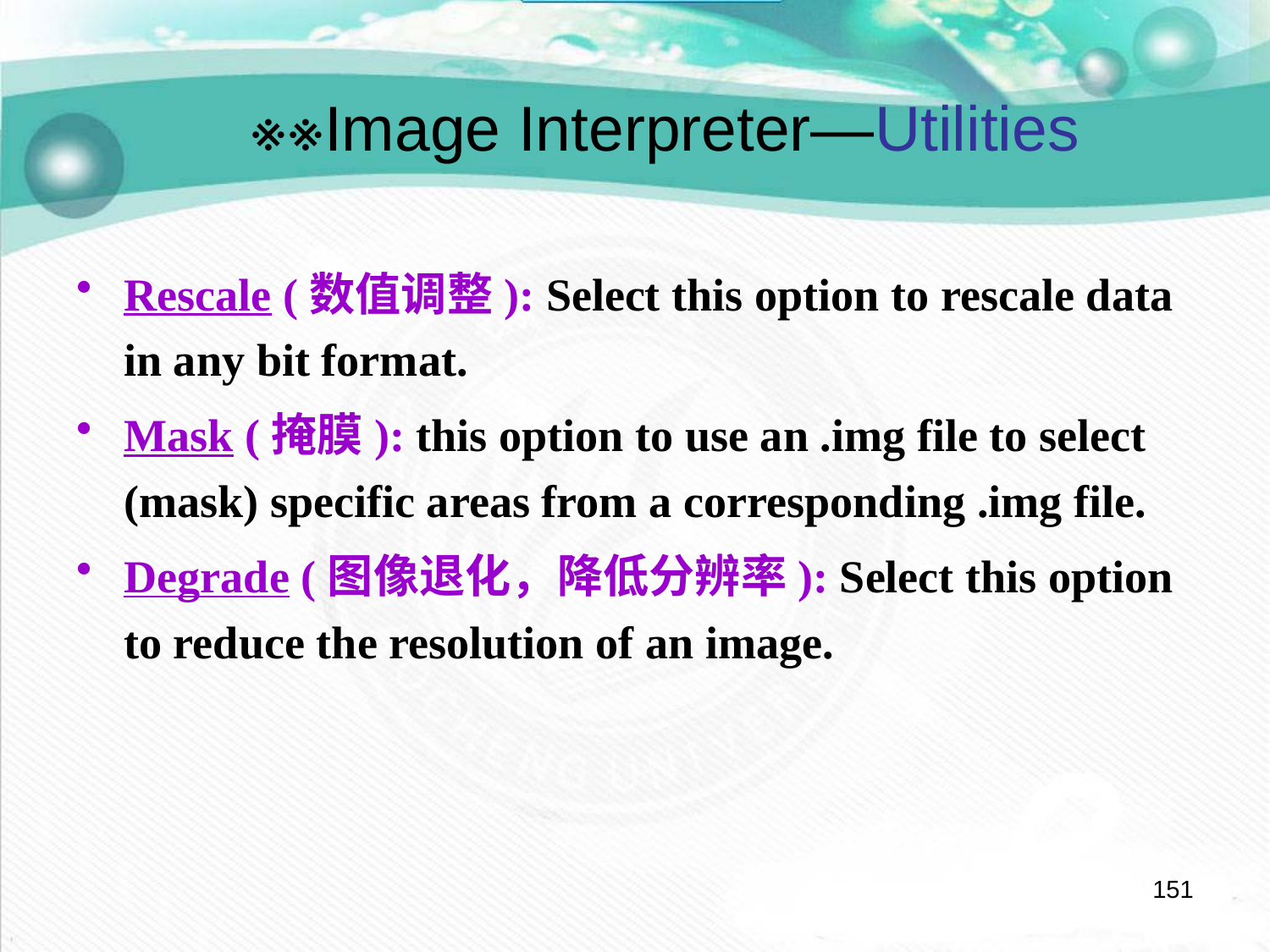

※※Image Interpreter—Utilities
Rescale (数值调整): Select this option to rescale data in any bit format.
Mask (掩膜): this option to use an .img file to select (mask) specific areas from a corresponding .img file.
Degrade (图像退化，降低分辨率): Select this option to reduce the resolution of an image.

151